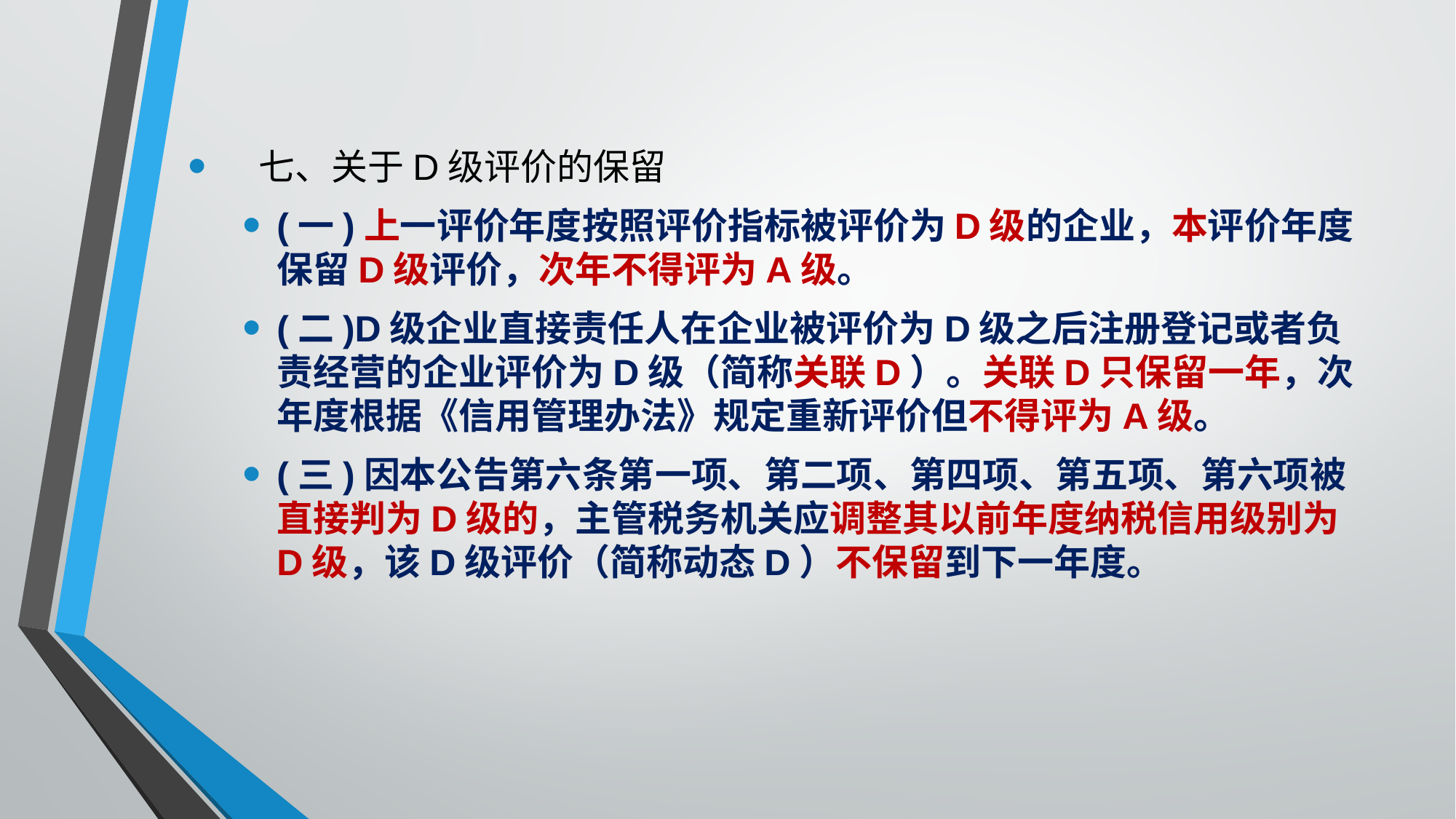

七、关于D级评价的保留
(一)上一评价年度按照评价指标被评价为D级的企业，本评价年度保留D级评价，次年不得评为A级。
(二)D级企业直接责任人在企业被评价为D级之后注册登记或者负责经营的企业评价为D级（简称关联D）。关联D只保留一年，次年度根据《信用管理办法》规定重新评价但不得评为A级。
(三)因本公告第六条第一项、第二项、第四项、第五项、第六项被直接判为D级的，主管税务机关应调整其以前年度纳税信用级别为D级，该D级评价（简称动态D）不保留到下一年度。